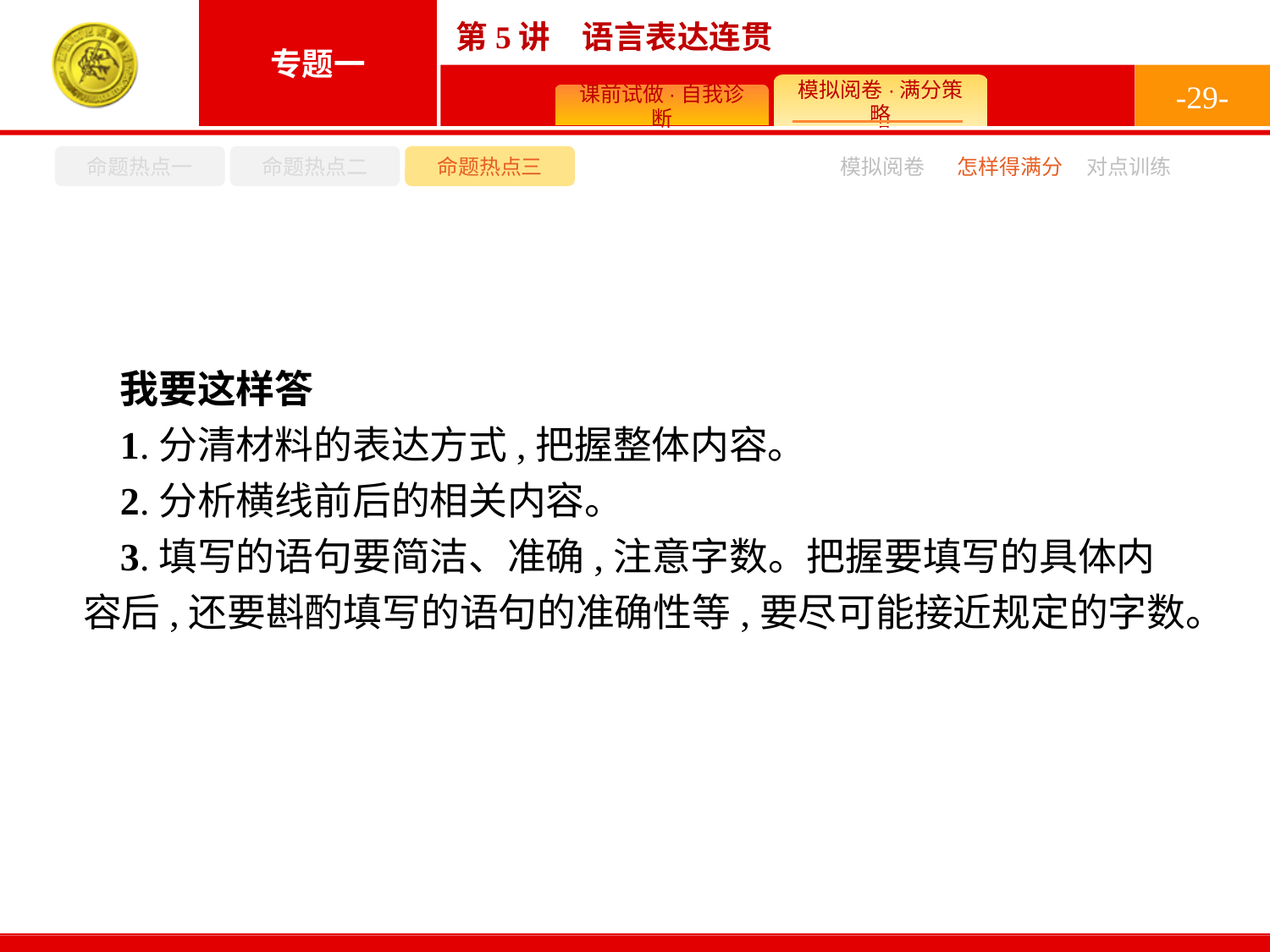

-29-
命题热点一
命题热点二
命题热点三
模拟阅卷
怎样得满分
对点训练
我要这样答
1.分清材料的表达方式,把握整体内容。
2.分析横线前后的相关内容。
3.填写的语句要简洁、准确,注意字数。把握要填写的具体内容后,还要斟酌填写的语句的准确性等,要尽可能接近规定的字数。